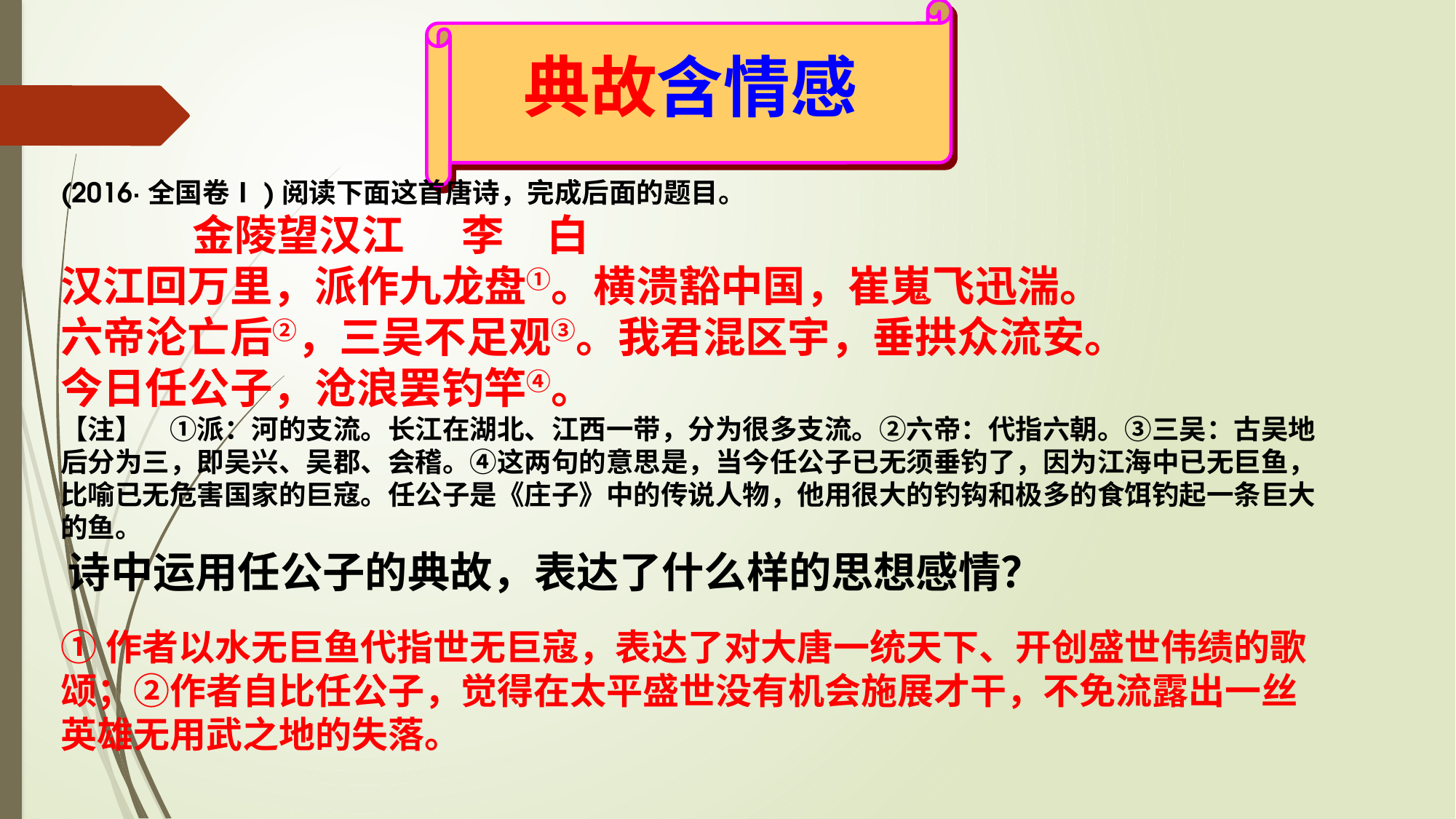

典故含情感

(2016·全国卷Ⅰ)阅读下面这首唐诗，完成后面的题目。
                  金陵望汉江      李　白
汉江回万里，派作九龙盘①。横溃豁中国，崔嵬飞迅湍。
六帝沦亡后②，三吴不足观③。我君混区宇，垂拱众流安。
今日任公子，沧浪罢钓竿④。
【注】　①派：河的支流。长江在湖北、江西一带，分为很多支流。②六帝：代指六朝。③三吴：古吴地后分为三，即吴兴、吴郡、会稽。④这两句的意思是，当今任公子已无须垂钓了，因为江海中已无巨鱼，比喻已无危害国家的巨寇。任公子是《庄子》中的传说人物，他用很大的钓钩和极多的食饵钓起一条巨大的鱼。

诗中运用任公子的典故，表达了什么样的思想感情？
①作者以水无巨鱼代指世无巨寇，表达了对大唐一统天下、开创盛世伟绩的歌颂；②作者自比任公子，觉得在太平盛世没有机会施展才干，不免流露出一丝英雄无用武之地的失落。